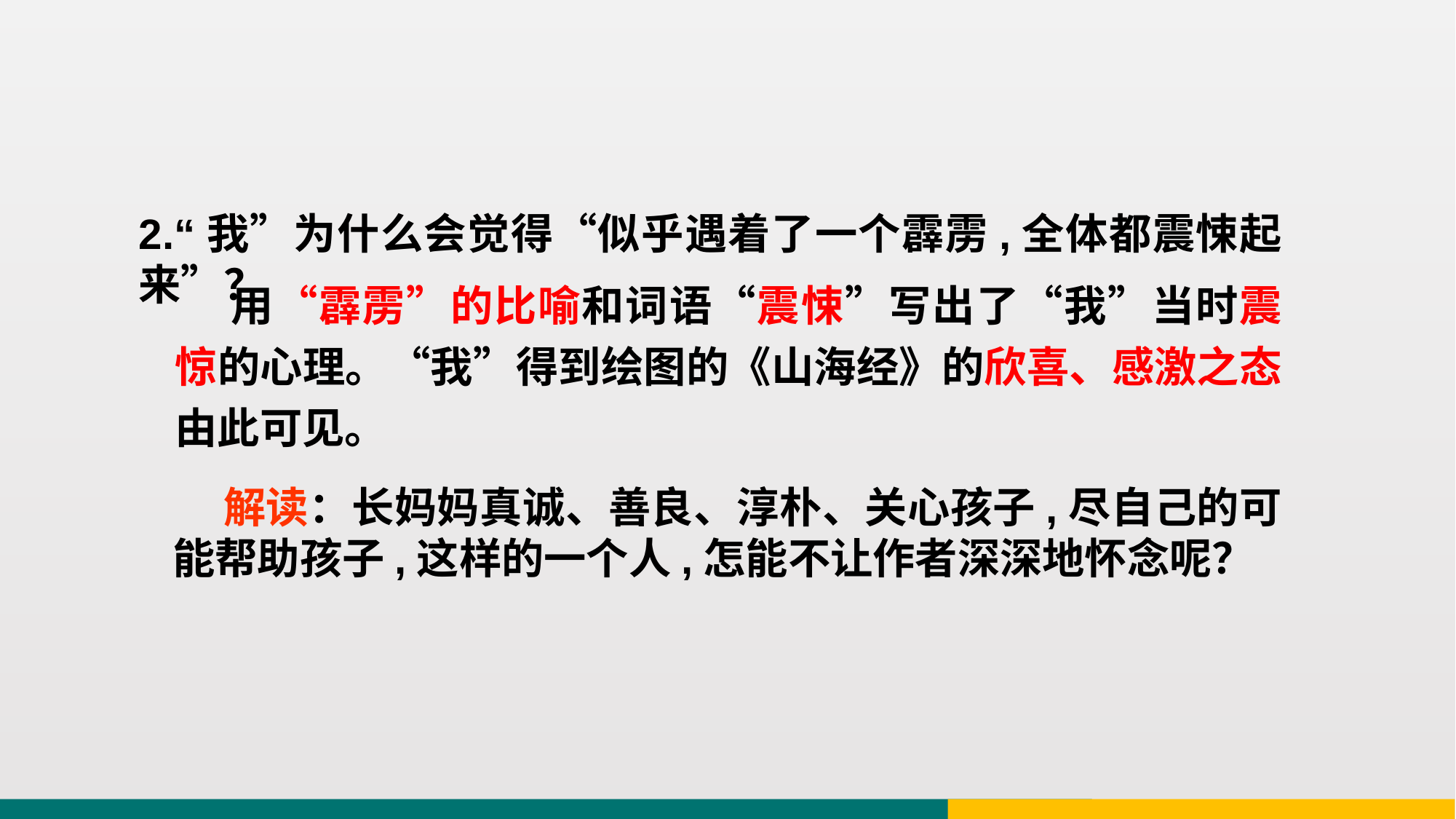

2.“我”为什么会觉得“似乎遇着了一个霹雳,全体都震悚起来”？
    用“霹雳”的比喻和词语“震悚”写出了“我”当时震惊的心理。“我”得到绘图的《山海经》的欣喜、感激之态由此可见。
    解读：长妈妈真诚、善良、淳朴、关心孩子,尽自己的可能帮助孩子,这样的一个人,怎能不让作者深深地怀念呢？